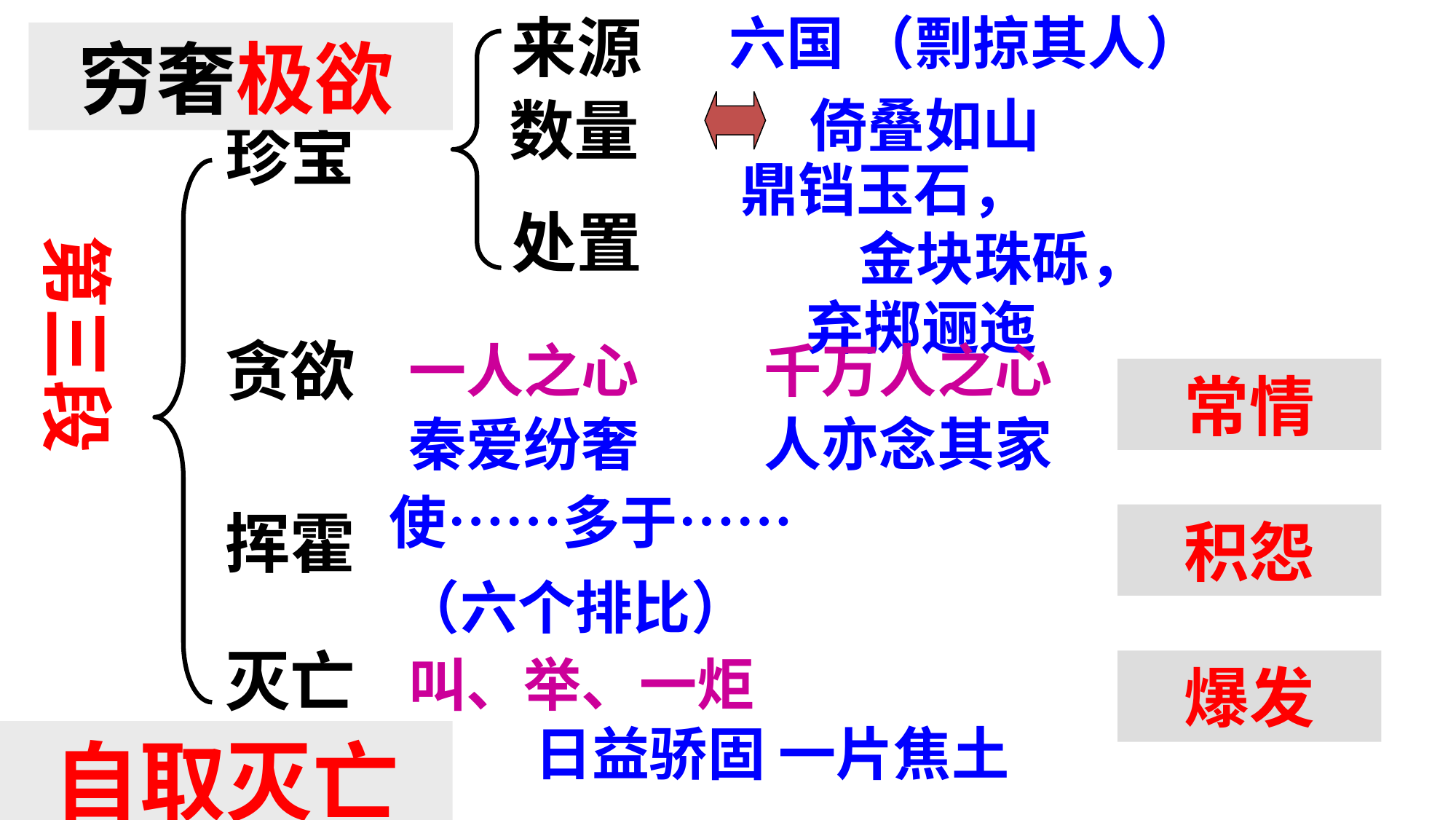

来源
六国 （剽掠其人）
 穷奢极欲

数量
倚叠如山

珍宝
鼎铛玉石，                             金块珠砾，                弃掷逦迤

 第三段
处置
贪欲
一人之心
秦爱纷奢
千万人之心
人亦念其家
常情
 使……多于……
  （六个排比）
挥霍
积怨
灭亡
叫、举、一炬
爆发
日益骄固 一片焦土
 自取灭亡